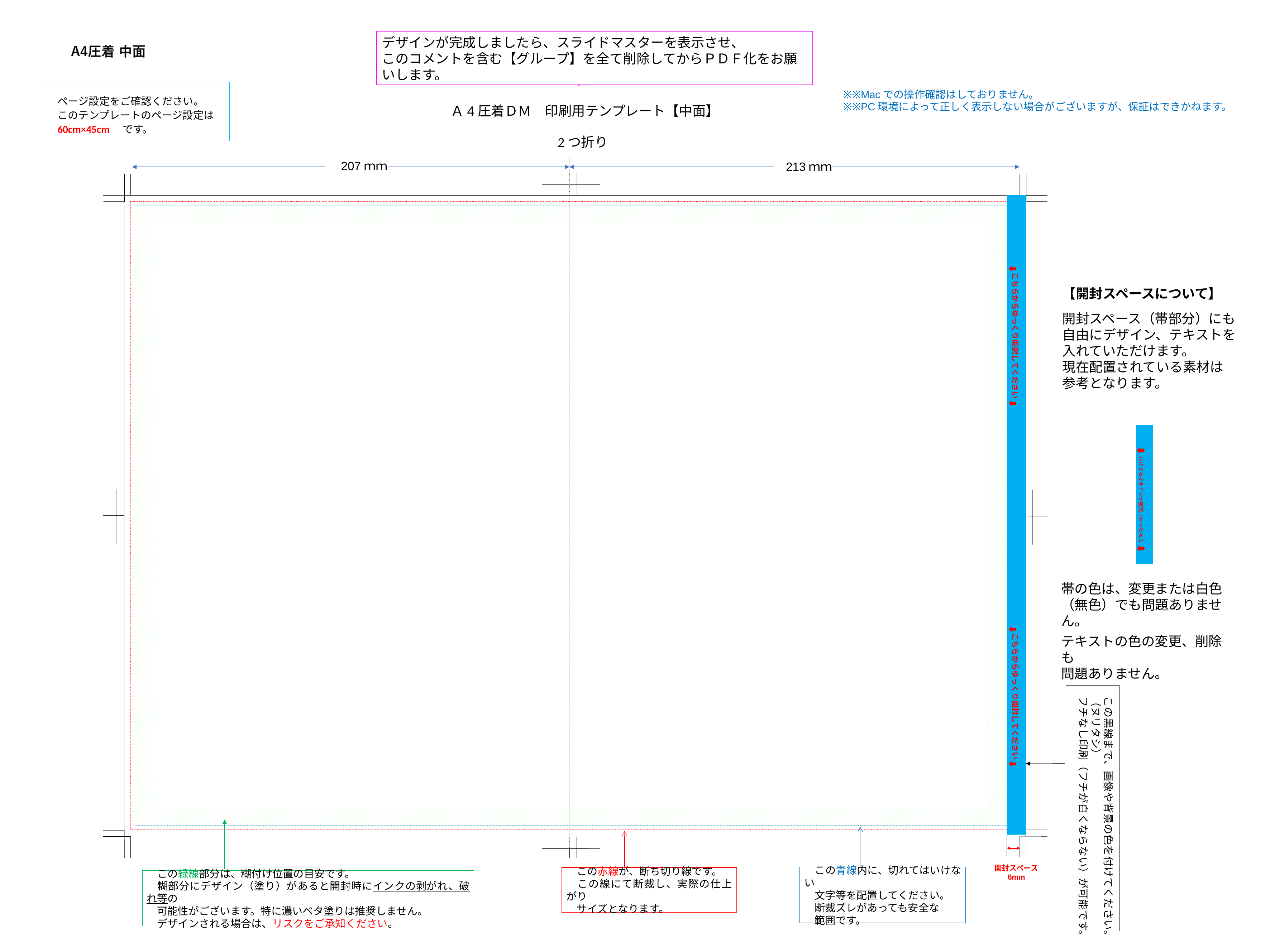

こちらからゆっくり開封してください

こちらからゆっくり開封してください